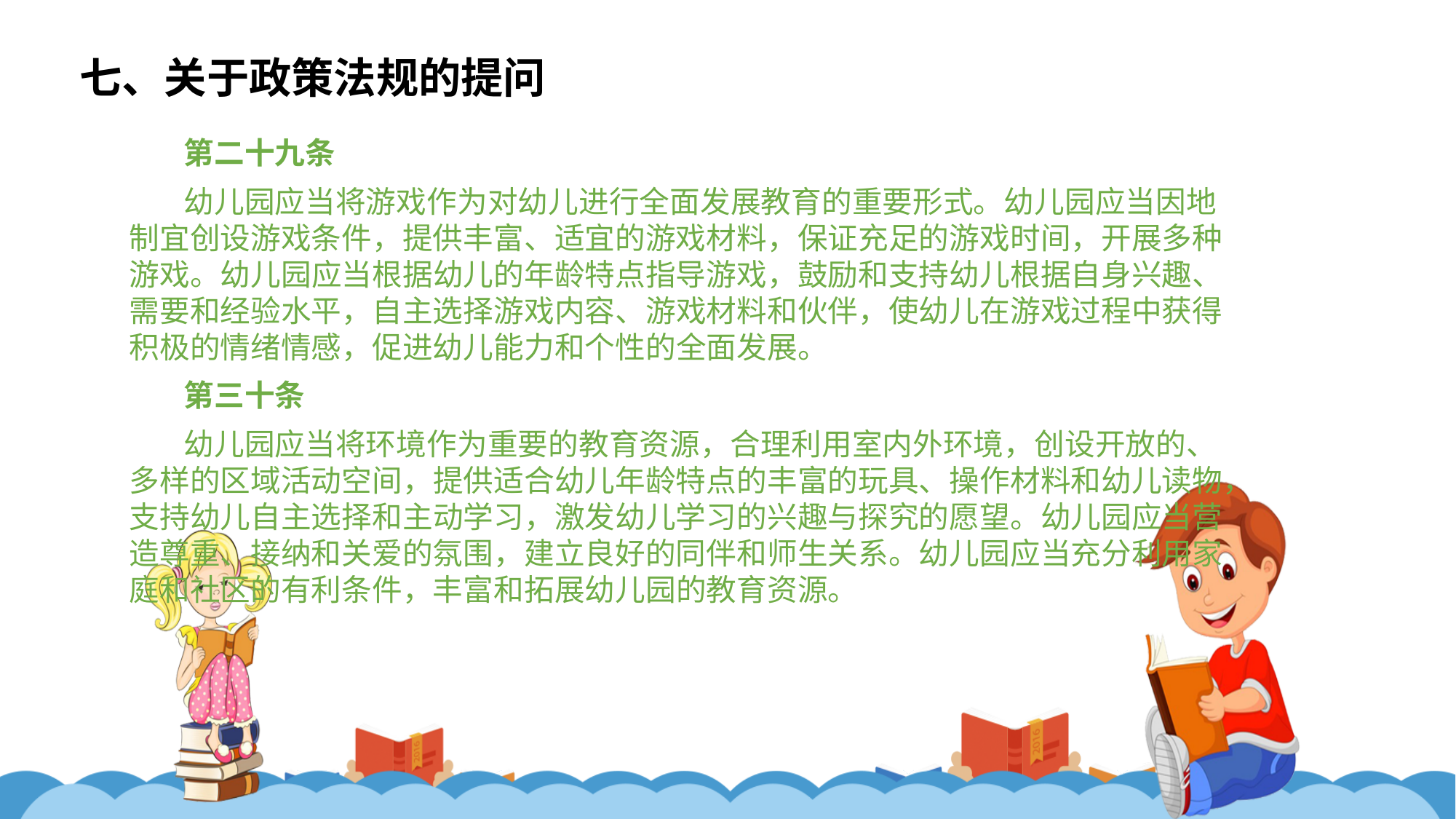

七、关于政策法规的提问
第二十九条
幼儿园应当将游戏作为对幼儿进行全面发展教育的重要形式。幼儿园应当因地制宜创设游戏条件，提供丰富、适宜的游戏材料，保证充足的游戏时间，开展多种游戏。幼儿园应当根据幼儿的年龄特点指导游戏，鼓励和支持幼儿根据自身兴趣、需要和经验水平，自主选择游戏内容、游戏材料和伙伴，使幼儿在游戏过程中获得积极的情绪情感，促进幼儿能力和个性的全面发展。
第三十条
幼儿园应当将环境作为重要的教育资源，合理利用室内外环境，创设开放的、多样的区域活动空间，提供适合幼儿年龄特点的丰富的玩具、操作材料和幼儿读物，支持幼儿自主选择和主动学习，激发幼儿学习的兴趣与探究的愿望。幼儿园应当营造尊重、接纳和关爱的氛围，建立良好的同伴和师生关系。幼儿园应当充分利用家庭和社区的有利条件，丰富和拓展幼儿园的教育资源。